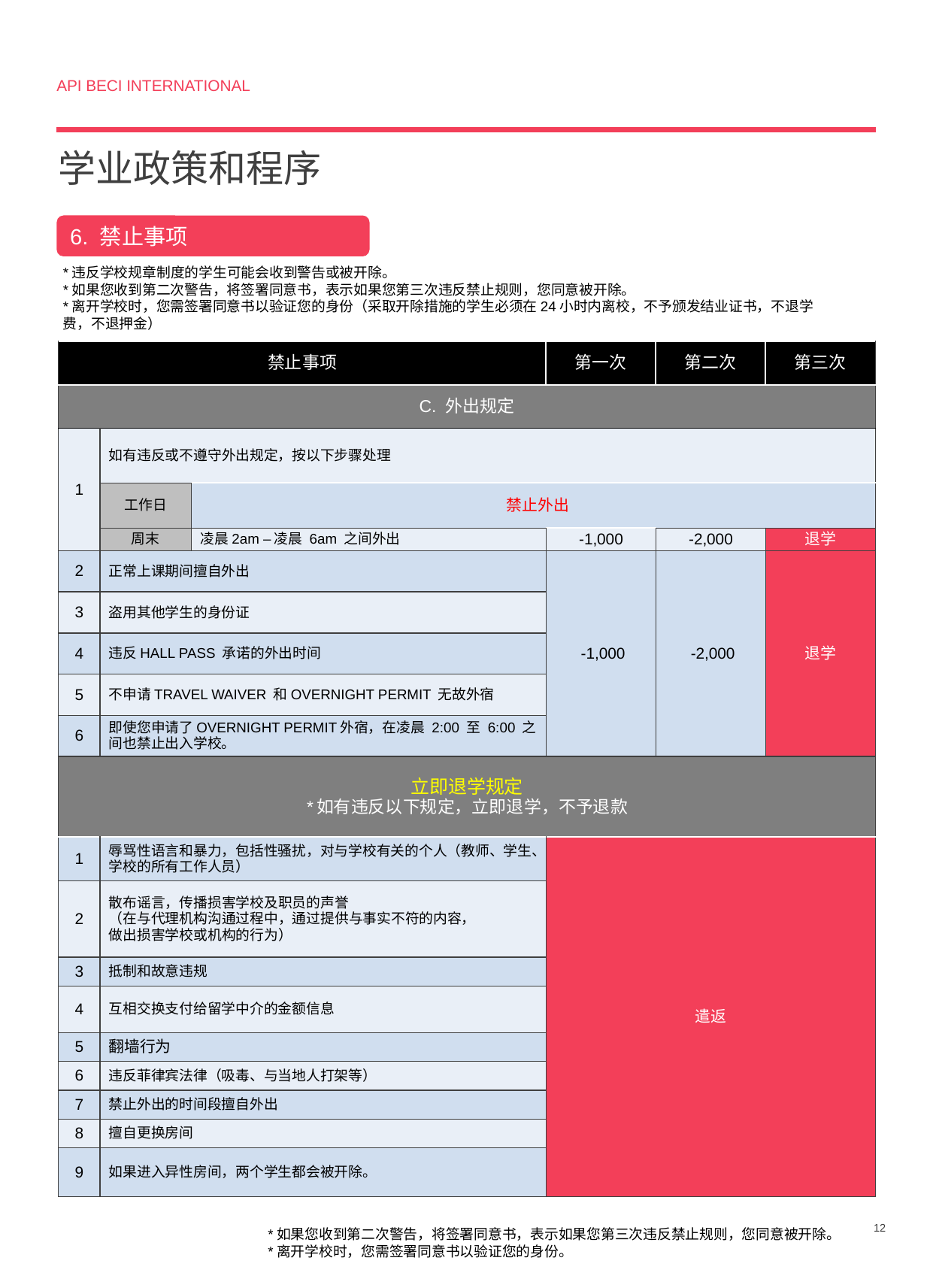

API BECI INTERNATIONAL

学业政策和程序
6. 禁止事项
*违反学校规章制度的学生可能会收到警告或被开除。
*如果您收到第二次警告，将签署同意书，表示如果您第三次违反禁止规则，您同意被开除。
*离开学校时，您需签署同意书以验证您的身份（采取开除措施的学生必须在24小时内离校，不予颁发结业证书，不退学费，不退押金）
| 禁止事项 |  |  | 第一次 | 第二次 | 第三次 |
| --- | --- | --- | --- | --- | --- |
| C. 外出规定 |  |  |  |  |  |
| 1 | 如有违反或不遵守外出规定，按以下步骤处理 |  |  |  |  |
|  | 工作日 | 禁止外出 |  |  |  |
|  | 周末 | 凌晨2am –凌晨 6am 之间外出 | -1,000 | -2,000 | 退学 |
| 2 | 正常上课期间擅自外出 |  | -1,000 | -2,000 | 退学 |
| 3 | 盗用其他学生的身份证 |  |  |  |  |
| 4 | 违反HALL PASS 承诺的外出时间 |  |  |  |  |
| 5 | 不申请TRAVEL WAIVER 和OVERNIGHT PERMIT 无故外宿 |  |  |  |  |
| 6 | 即使您申请了OVERNIGHT PERMIT外宿，在凌晨 2:00 至 6:00 之间也禁止出入学校。 |  |  |  |  |
| 立即退学规定 \*如有违反以下规定，立即退学，不予退款 |  |  |  |  |  |
| 1 | 辱骂性语言和暴力，包括性骚扰，对与学校有关的个人（教师、学生、学校的所有工作人员） |  | 遣返 |  |  |
| 2 | 散布谣言，传播损害学校及职员的声誉 （在与代理机构沟通过程中，通过提供与事实不符的内容， 做出损害学校或机构的行为） |  |  |  |  |
| 3 | 抵制和故意违规 |  |  |  |  |
| 4 | 互相交换支付给留学中介的金额信息 |  |  |  |  |
| 5 | 翻墙行为 |  |  |  |  |
| 6 | 违反菲律宾法律（吸毒、与当地人打架等） |  |  |  |  |
| 7 | 禁止外出的时间段擅自外出 |  |  |  |  |
| 8 | 擅自更换房间 |  |  |  |  |
| 9 | 如果进入异性房间，两个学生都会被开除。 |  |  |  |  |
12
*如果您收到第二次警告，将签署同意书，表示如果您第三次违反禁止规则，您同意被开除。
*离开学校时，您需签署同意书以验证您的身份。